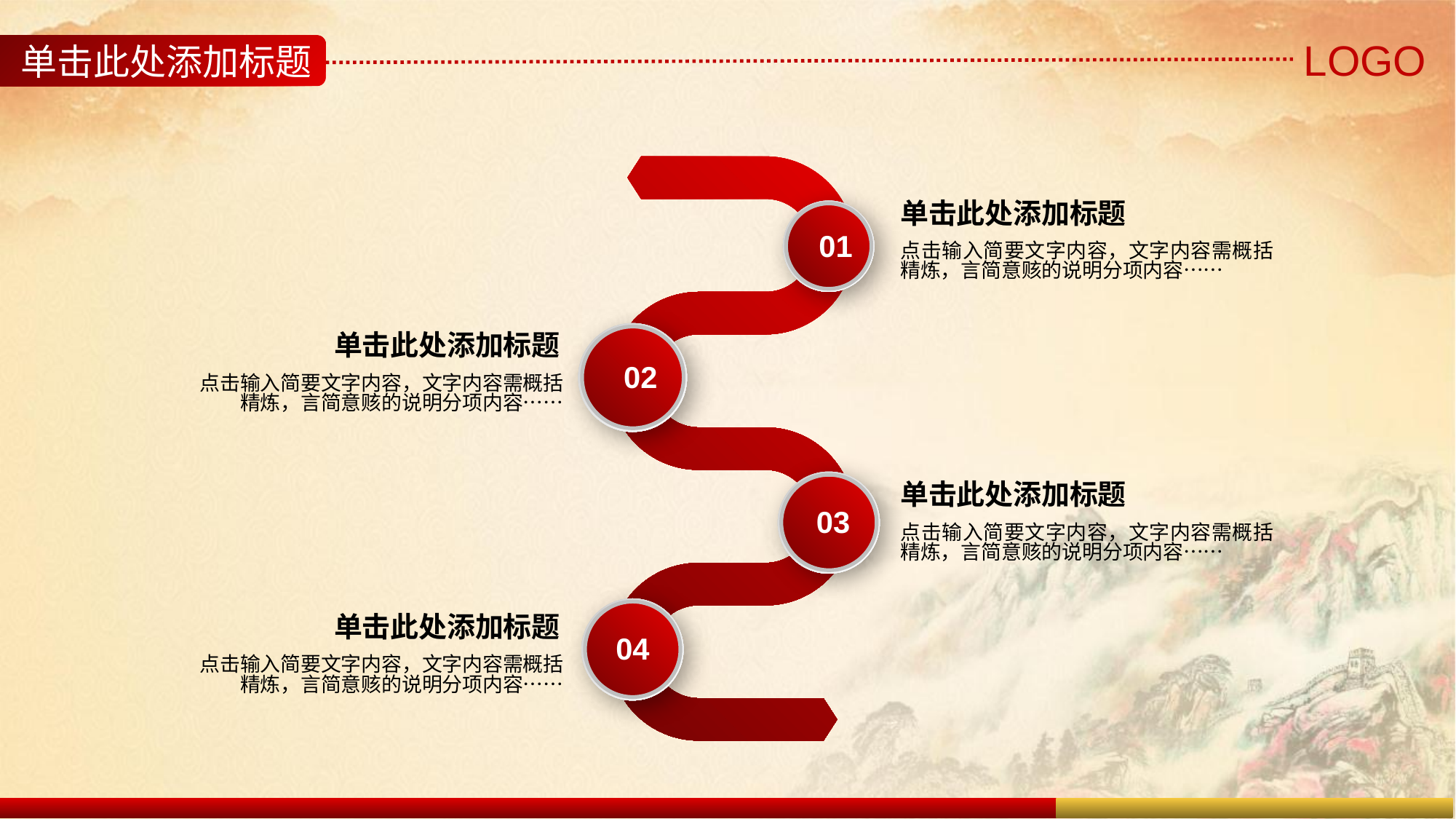

LOGO
单击此处添加标题

单击此处添加标题

01
点击输入简要文字内容，文字内容需概括精炼，言简意赅的说明分项内容……

单击此处添加标题
02
点击输入简要文字内容，文字内容需概括精炼，言简意赅的说明分项内容……

单击此处添加标题
03
点击输入简要文字内容，文字内容需概括精炼，言简意赅的说明分项内容……

单击此处添加标题
04
点击输入简要文字内容，文字内容需概括精炼，言简意赅的说明分项内容……